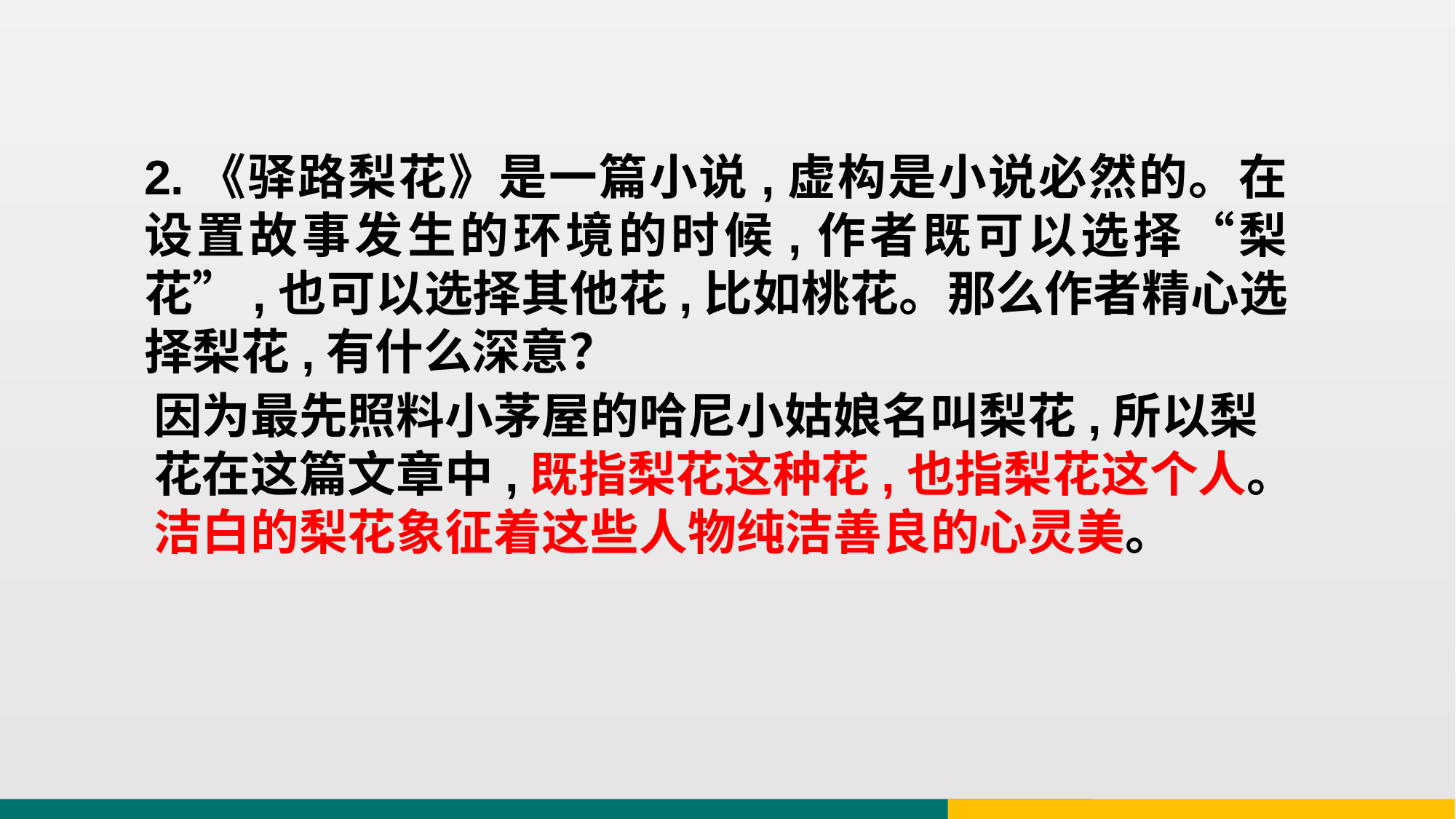

2.《驿路梨花》是一篇小说,虚构是小说必然的。在设置故事发生的环境的时候,作者既可以选择“梨花”,也可以选择其他花,比如桃花。那么作者精心选择梨花,有什么深意？
因为最先照料小茅屋的哈尼小姑娘名叫梨花,所以梨花在这篇文章中,既指梨花这种花,也指梨花这个人。
洁白的梨花象征着这些人物纯洁善良的心灵美。